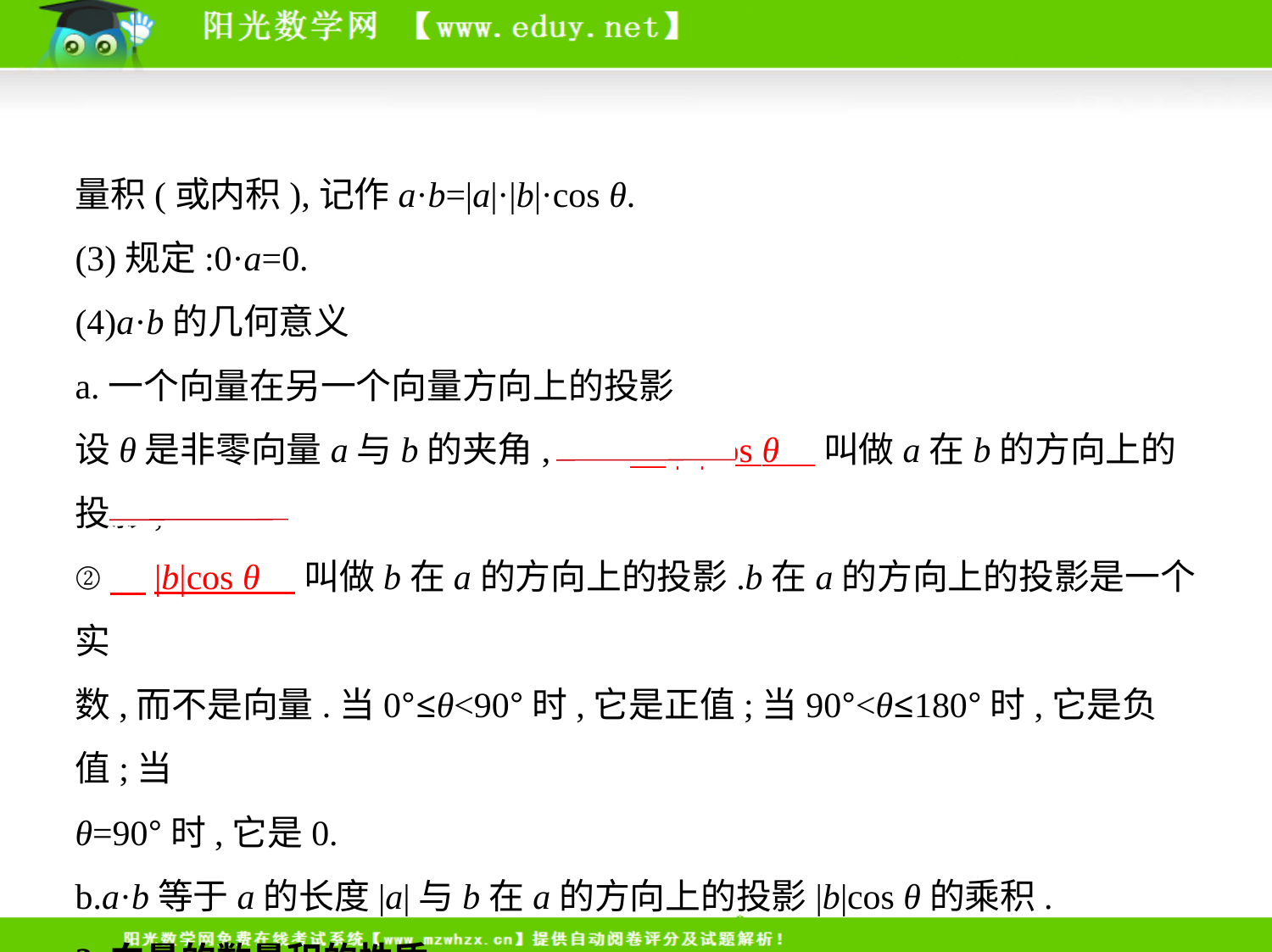

量积(或内积),记作a·b=|a|·|b|·cos θ.
(3)规定:0·a=0.
(4)a·b的几何意义
a.一个向量在另一个向量方向上的投影
设θ是非零向量a与b的夹角,则①　|a|cos θ    叫做a在b的方向上的投影,
②　|b|cos θ    叫做b在a的方向上的投影.b在a的方向上的投影是一个实
数,而不是向量.当0°≤θ<90°时,它是正值;当90°<θ≤180°时,它是负值;当
θ=90°时,它是0.
b.a·b等于a的长度|a|与b在a的方向上的投影|b|cos θ的乘积.
2.向量的数量积的性质
设a、b都是非零向量,e是与b方向相同的单位向量,θ是a与e的夹角,则